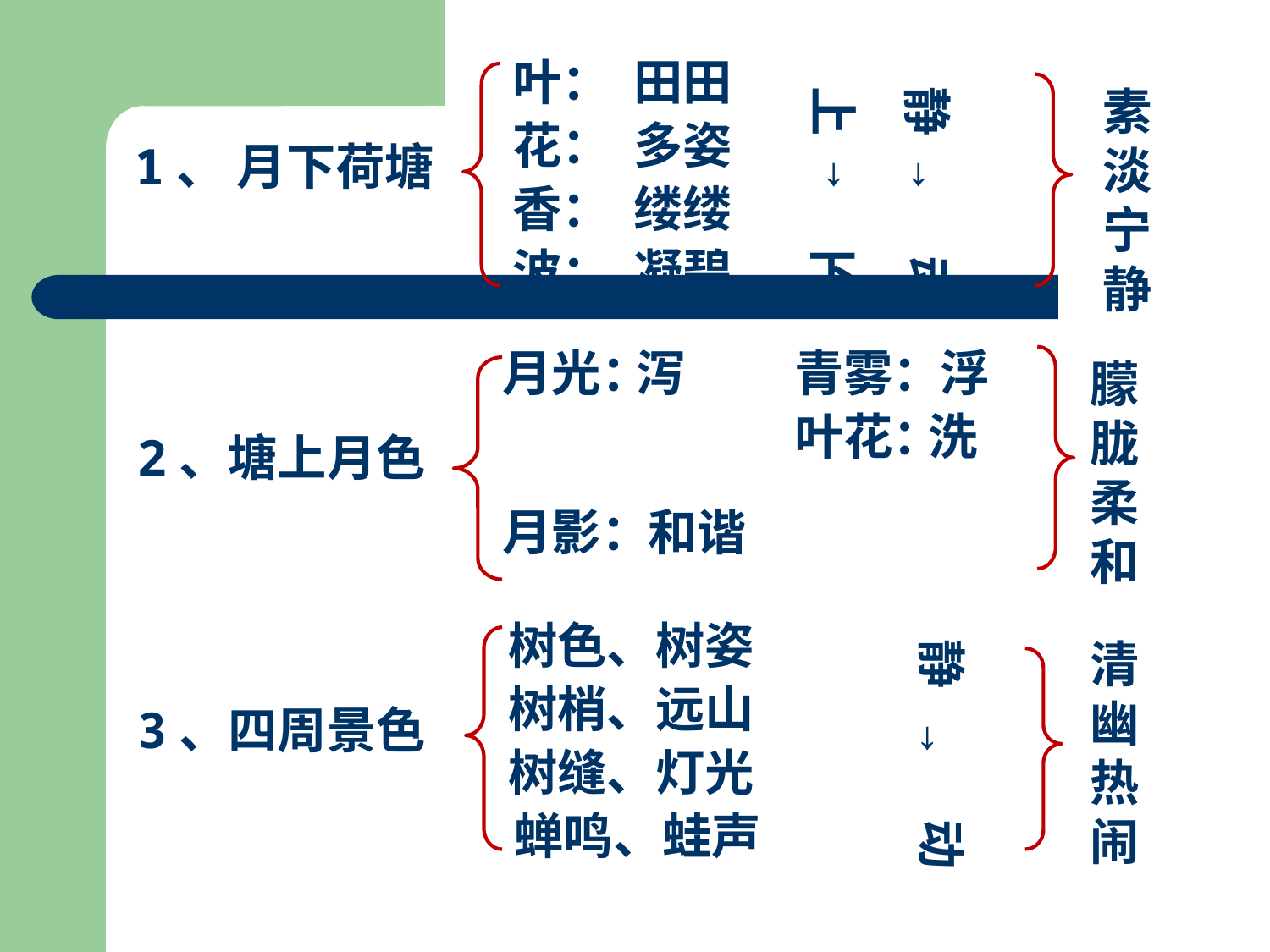

叶：
田田

上
静

素淡宁静
花：
多姿
1、 月下荷塘
→
→
缕缕
香：
波：
凝碧
动
下
月光：
泻
青雾：
浮

朦胧柔和

叶花：
洗
2、塘上月色

月影：
和谐
树色、树姿

静
清幽热闹

树梢、远山
3、四周景色
→
树缝、灯光
蝉鸣、蛙声
动